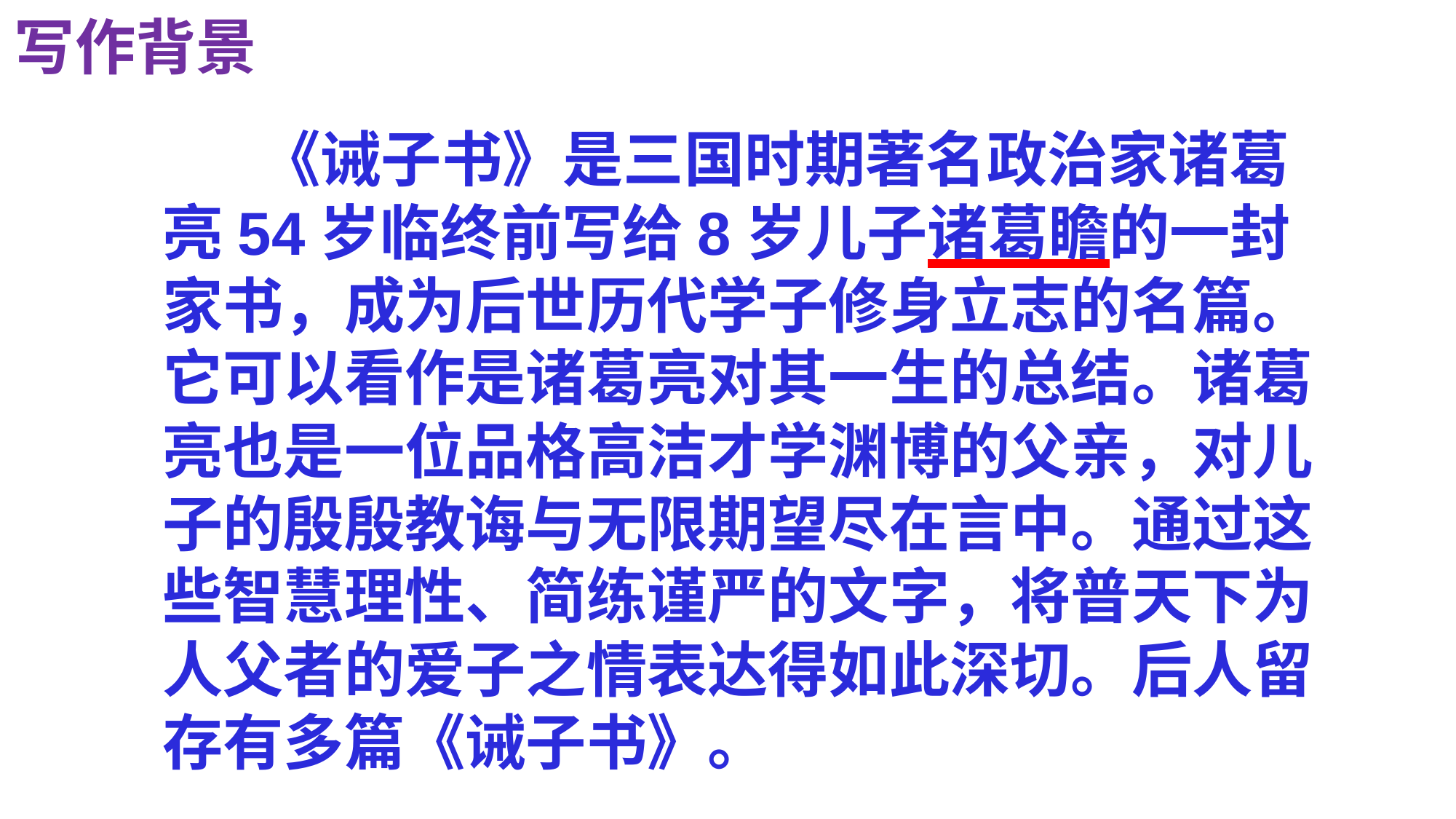

写作背景
      《诫子书》是三国时期著名政治家诸葛亮54岁临终前写给8岁儿子诸葛瞻的一封家书，成为后世历代学子修身立志的名篇。它可以看作是诸葛亮对其一生的总结。诸葛亮也是一位品格高洁才学渊博的父亲，对儿子的殷殷教诲与无限期望尽在言中。通过这些智慧理性、简练谨严的文字，将普天下为人父者的爱子之情表达得如此深切。后人留存有多篇《诫子书》。